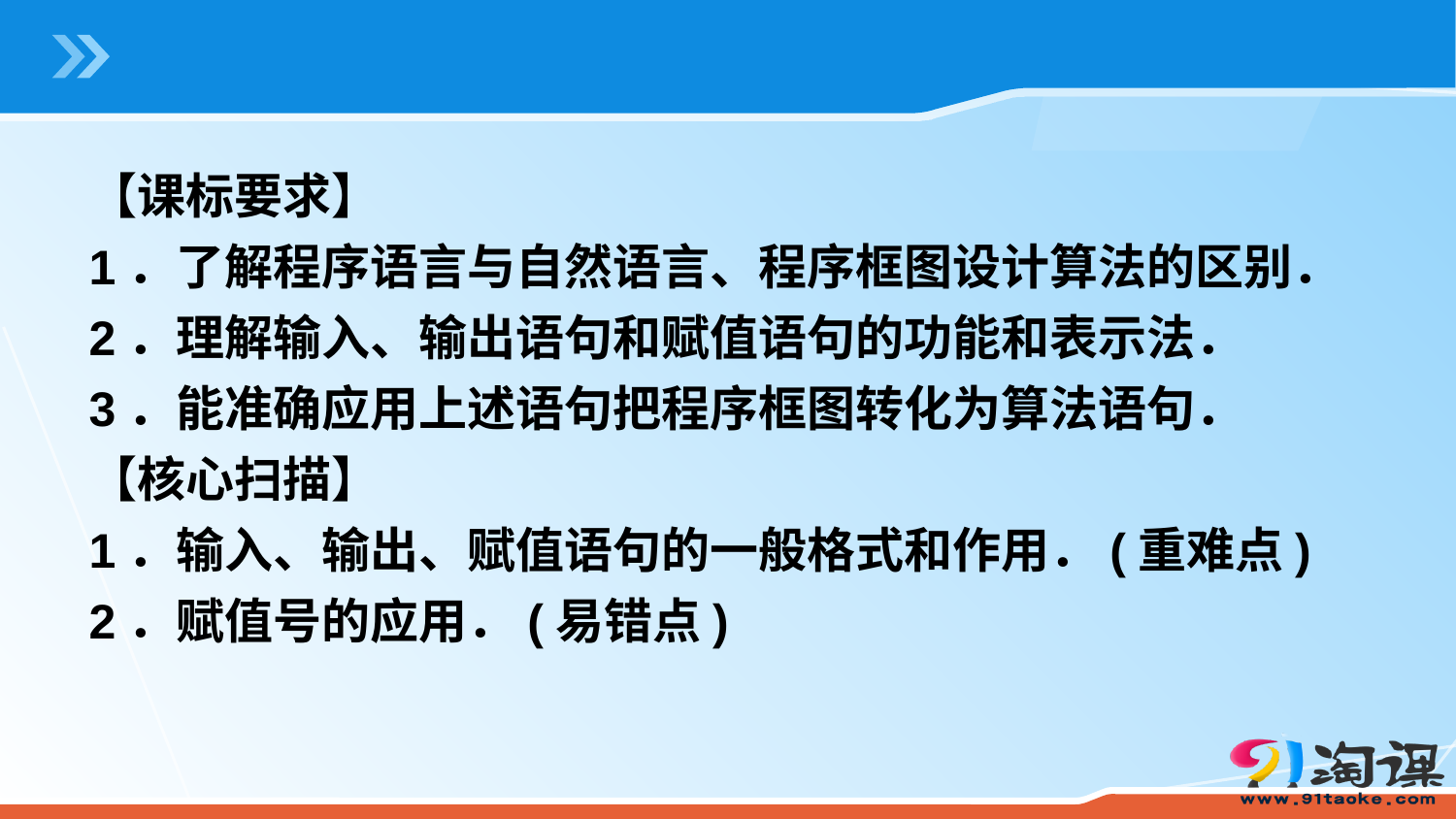

【课标要求】
1．了解程序语言与自然语言、程序框图设计算法的区别．
2．理解输入、输出语句和赋值语句的功能和表示法．
3．能准确应用上述语句把程序框图转化为算法语句．
【核心扫描】
1．输入、输出、赋值语句的一般格式和作用．(重难点)
2．赋值号的应用．(易错点)